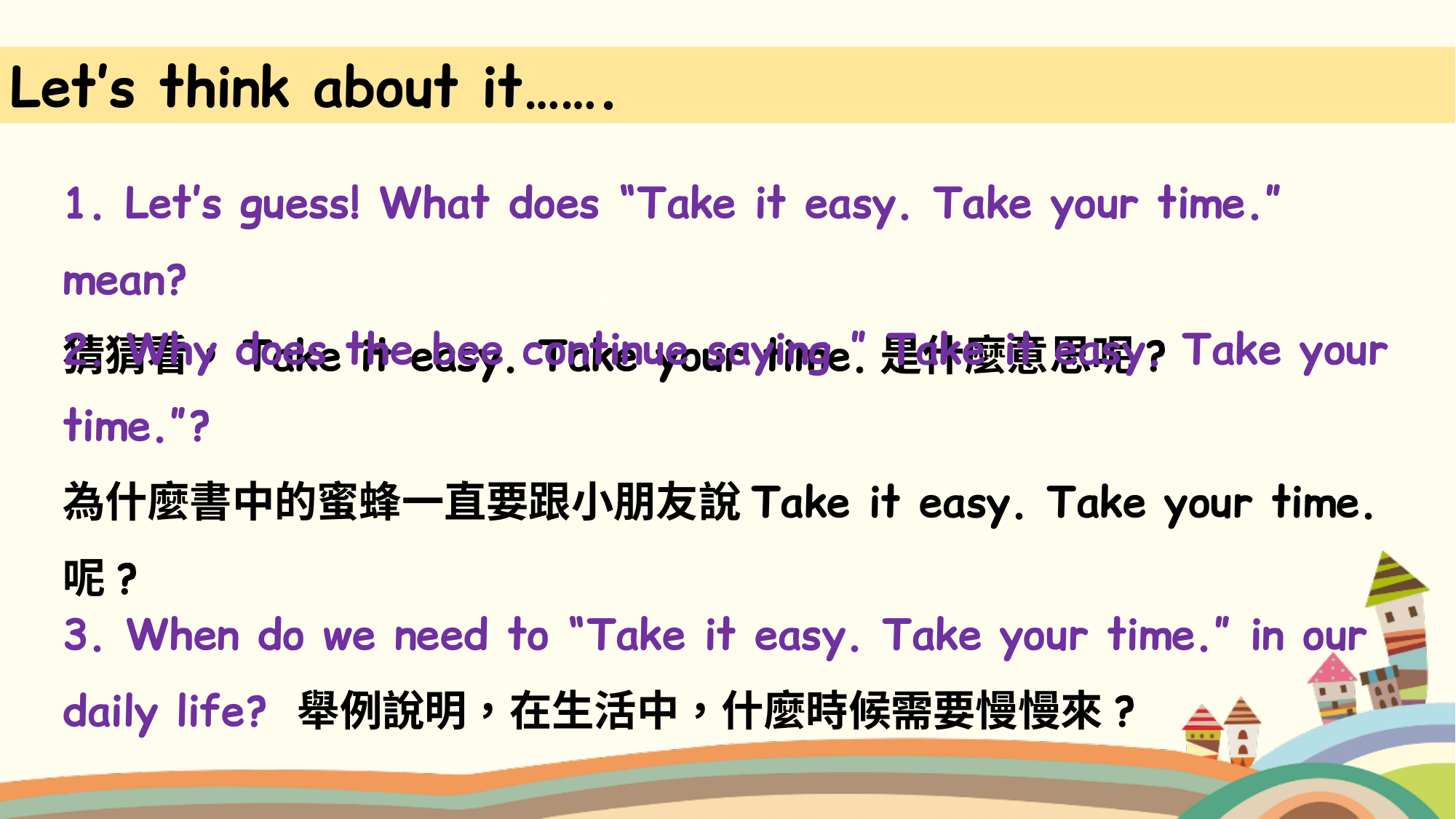

Let’s think about it…….
1. Let’s guess! What does “Take it easy. Take your time.” mean?
猜猜看，Take it easy. Take your time.是什麼意思呢?
2. Why does the bee continue saying ” Take it easy. Take your time.”?
為什麼書中的蜜蜂一直要跟小朋友說Take it easy. Take your time.呢?
3. When do we need to “Take it easy. Take your time.” in our daily life? 舉例說明，在生活中，什麼時候需要慢慢來?